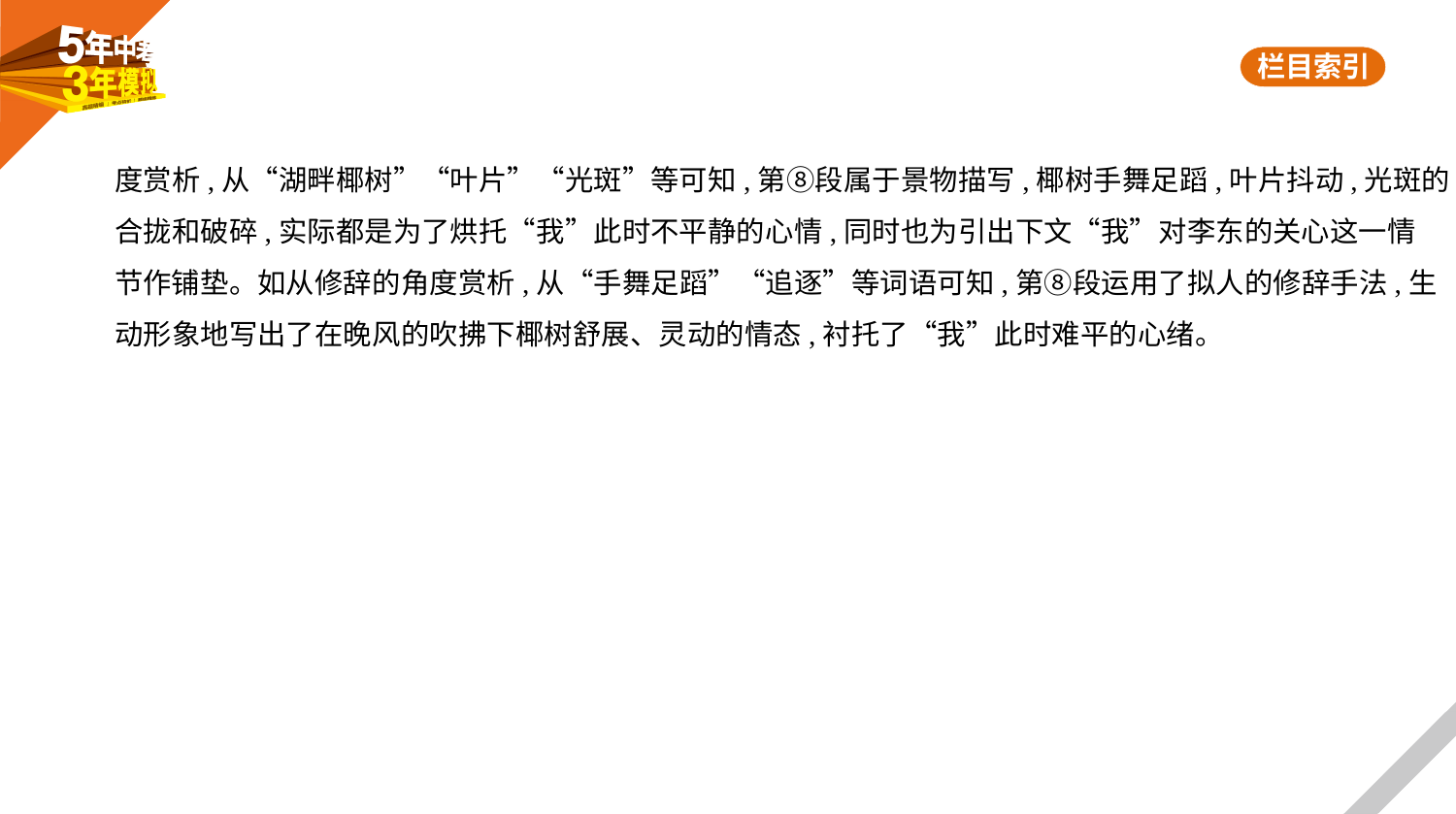

度赏析,从“湖畔椰树”“叶片”“光斑”等可知,第⑧段属于景物描写,椰树手舞足蹈,叶片抖动,光斑的
合拢和破碎,实际都是为了烘托“我”此时不平静的心情,同时也为引出下文“我”对李东的关心这一情
节作铺垫。如从修辞的角度赏析,从“手舞足蹈”“追逐”等词语可知,第⑧段运用了拟人的修辞手法,生
动形象地写出了在晚风的吹拂下椰树舒展、灵动的情态,衬托了“我”此时难平的心绪。